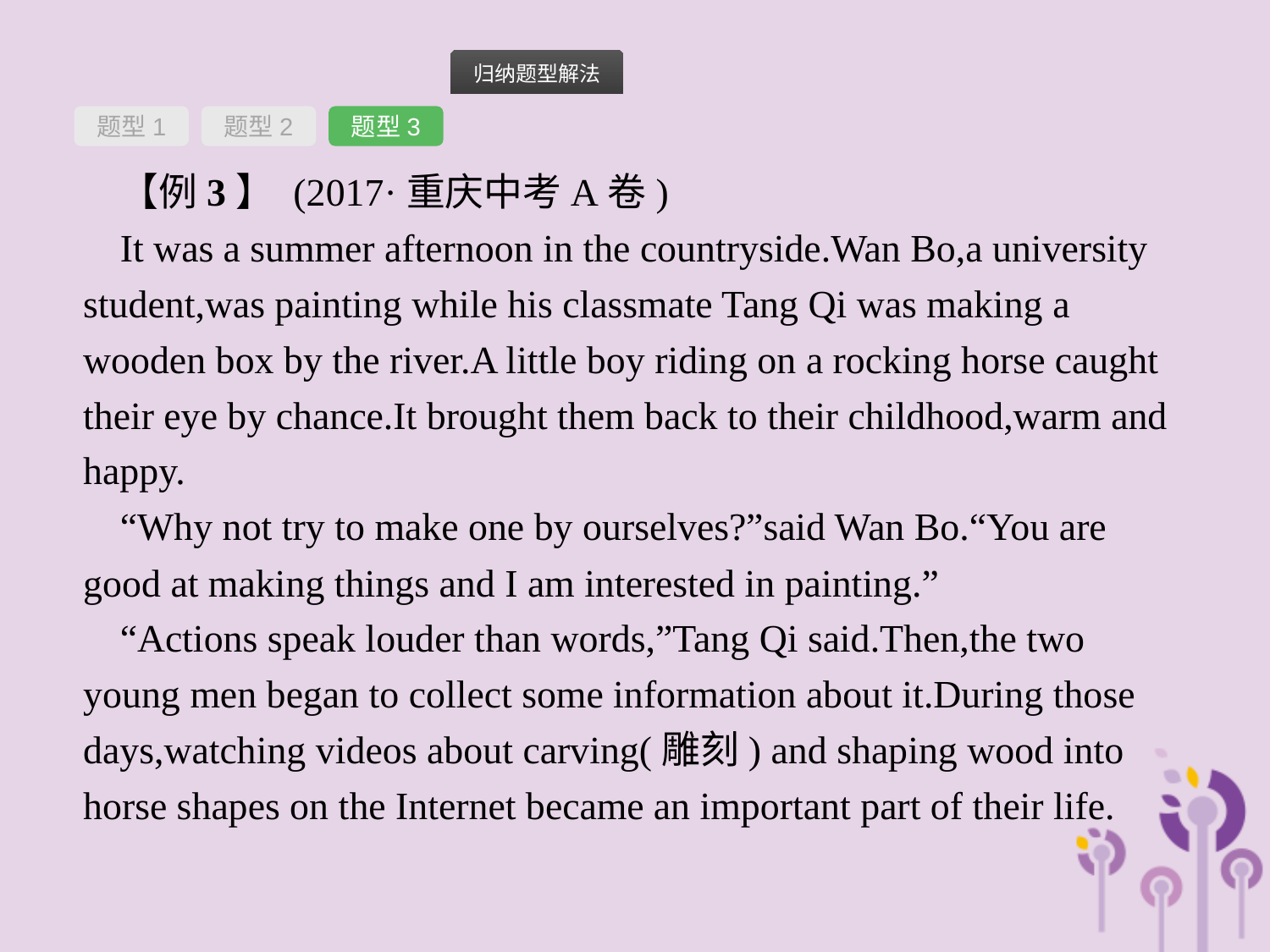

题型1
题型2
题型3
【例3】 (2017·重庆中考A卷)
It was a summer afternoon in the countryside.Wan Bo,a university student,was painting while his classmate Tang Qi was making a wooden box by the river.A little boy riding on a rocking horse caught their eye by chance.It brought them back to their childhood,warm and happy.
“Why not try to make one by ourselves?”said Wan Bo.“You are good at making things and I am interested in painting.”
“Actions speak louder than words,”Tang Qi said.Then,the two young men began to collect some information about it.During those days,watching videos about carving(雕刻) and shaping wood into horse shapes on the Internet became an important part of their life.